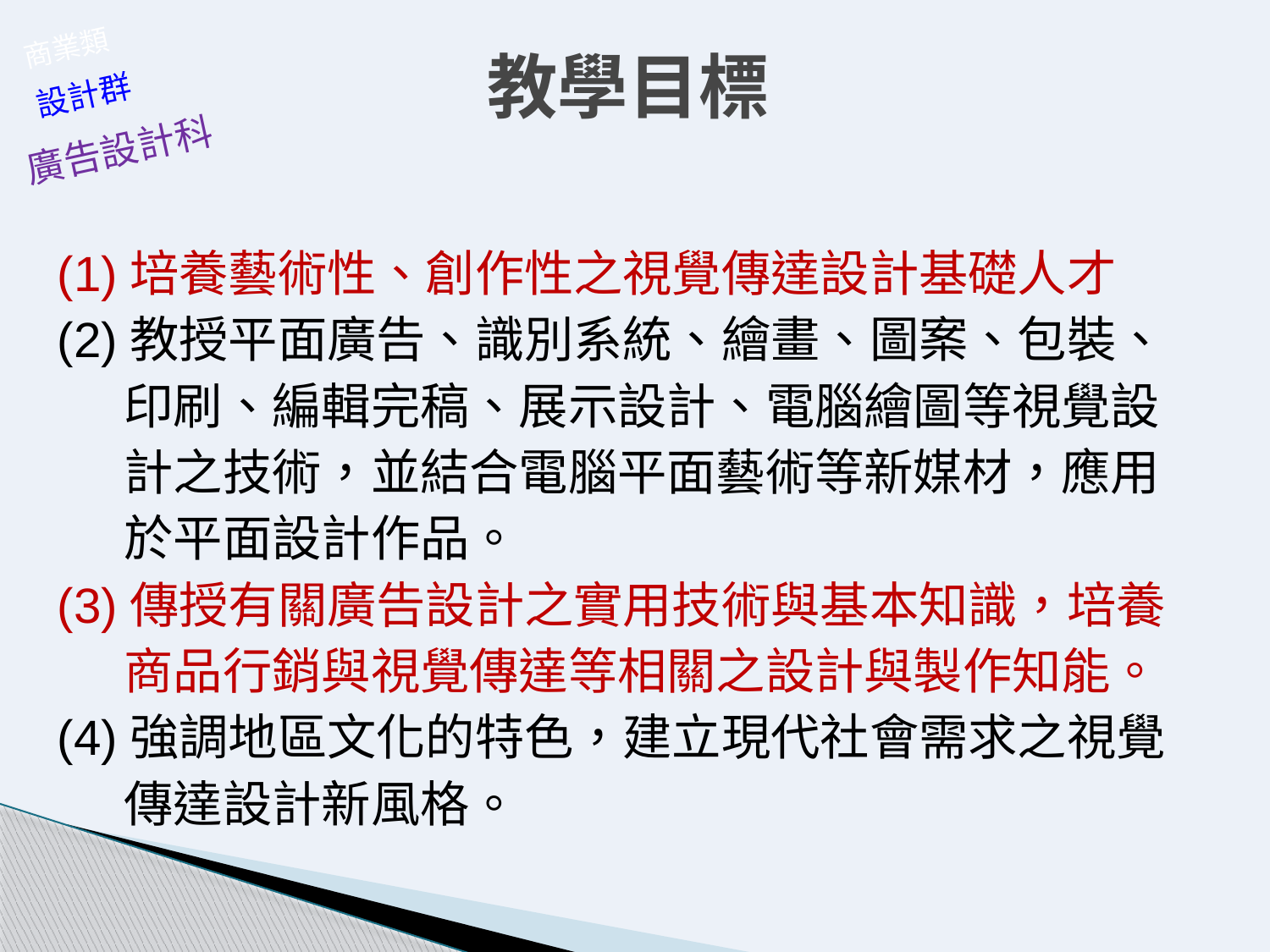

# 教學目標
商業類

設計群
廣告設計科
(1)培養藝術性、創作性之視覺傳達設計基礎人才
(2)教授平面廣告、識別系統、繪畫、圖案、包裝、
     印刷、編輯完稿、展示設計、電腦繪圖等視覺設
     計之技術，並結合電腦平面藝術等新媒材，應用
     於平面設計作品。
(3)傳授有關廣告設計之實用技術與基本知識，培養
     商品行銷與視覺傳達等相關之設計與製作知能。
(4)強調地區文化的特色，建立現代社會需求之視覺
     傳達設計新風格。